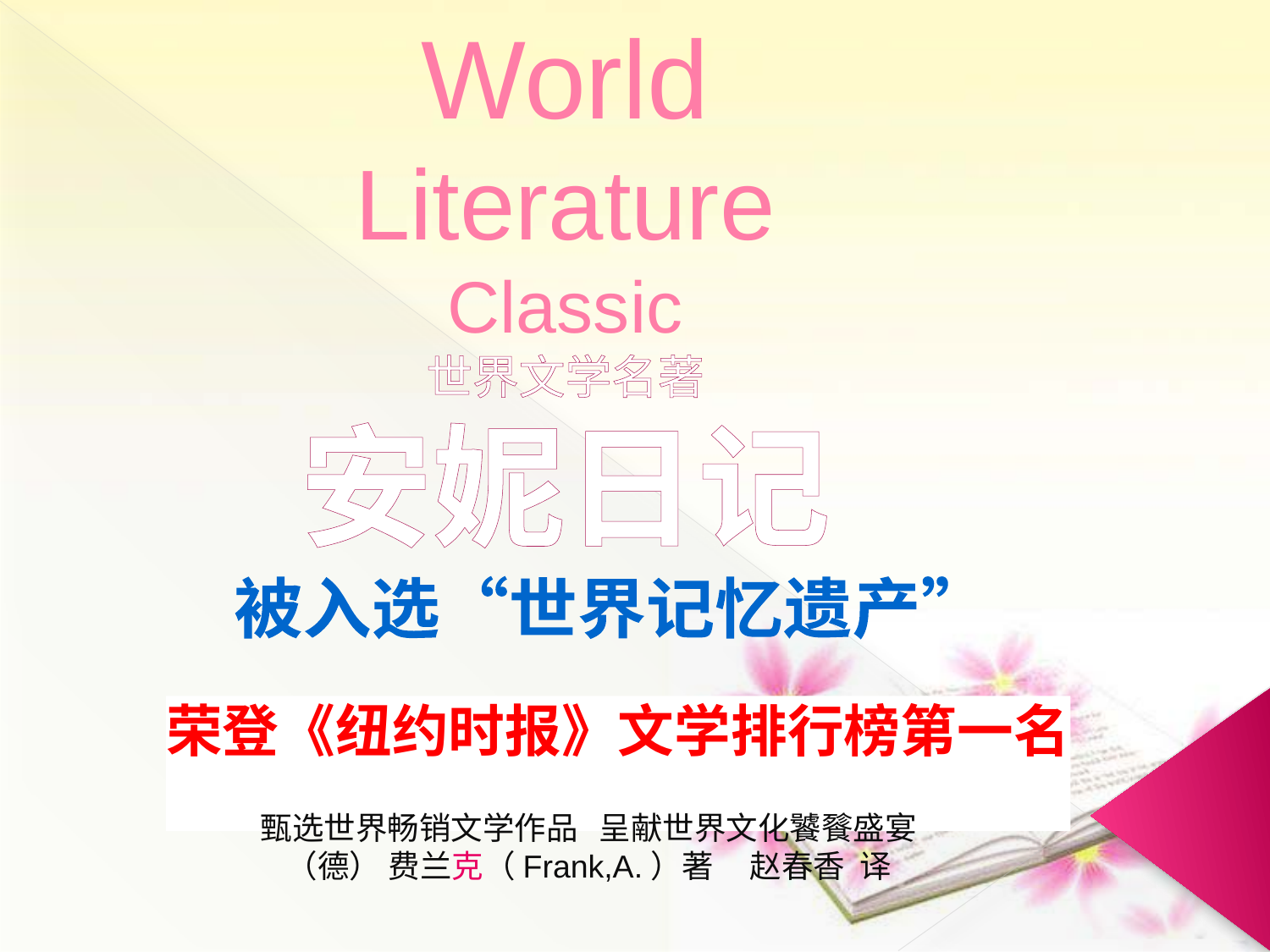

# World Literature Classic 世界文学名著 安妮日记
被入选“世界记忆遗产”
荣登《纽约时报》文学排行榜第一名

甄选世界畅销文学作品   呈献世界文化饕餮盛宴
（德） 费兰克（Frank,A.）著     赵春香  译